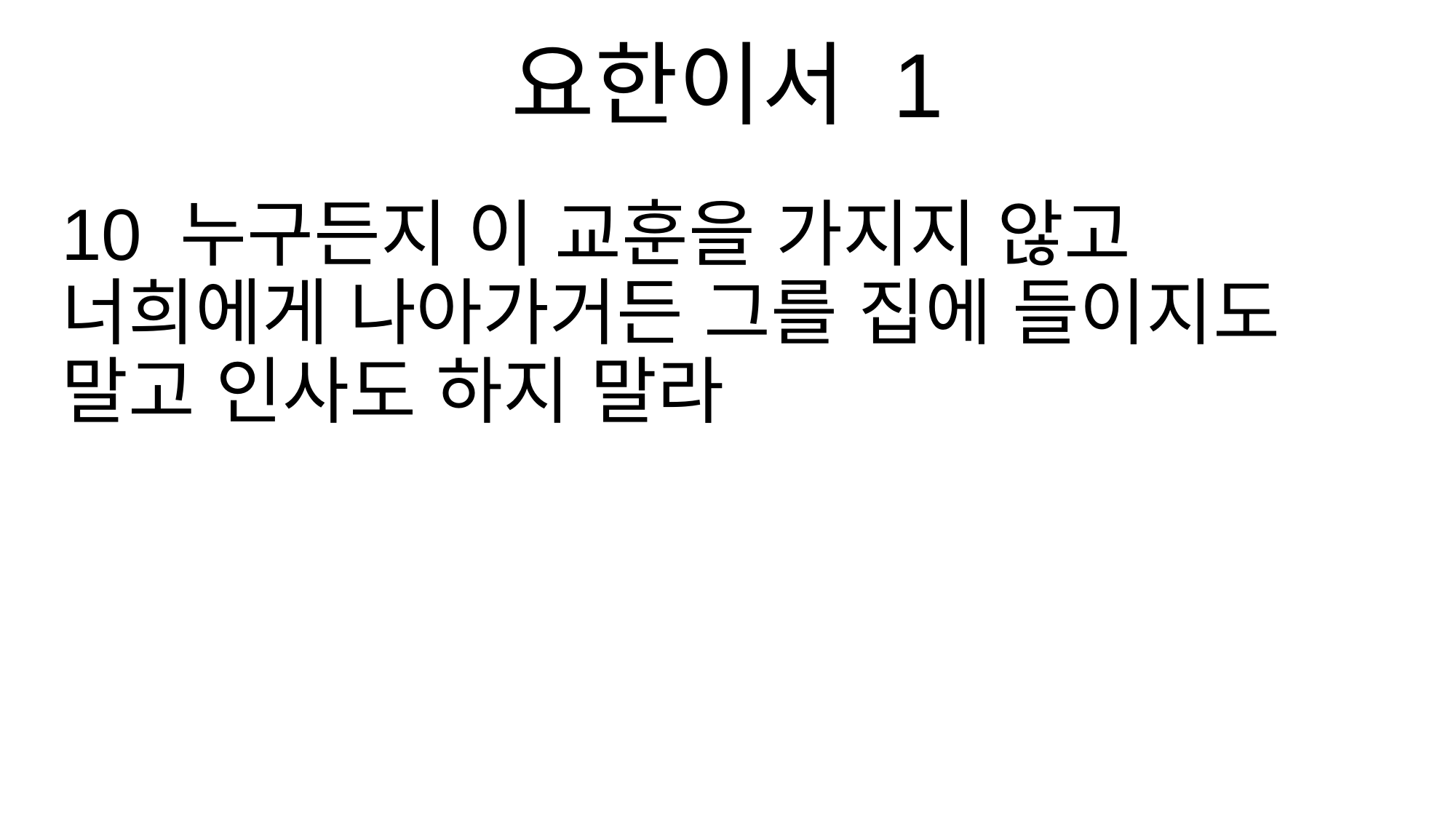

요한이서 1
10 누구든지 이 교훈을 가지지 않고 너희에게 나아가거든 그를 집에 들이지도 말고 인사도 하지 말라